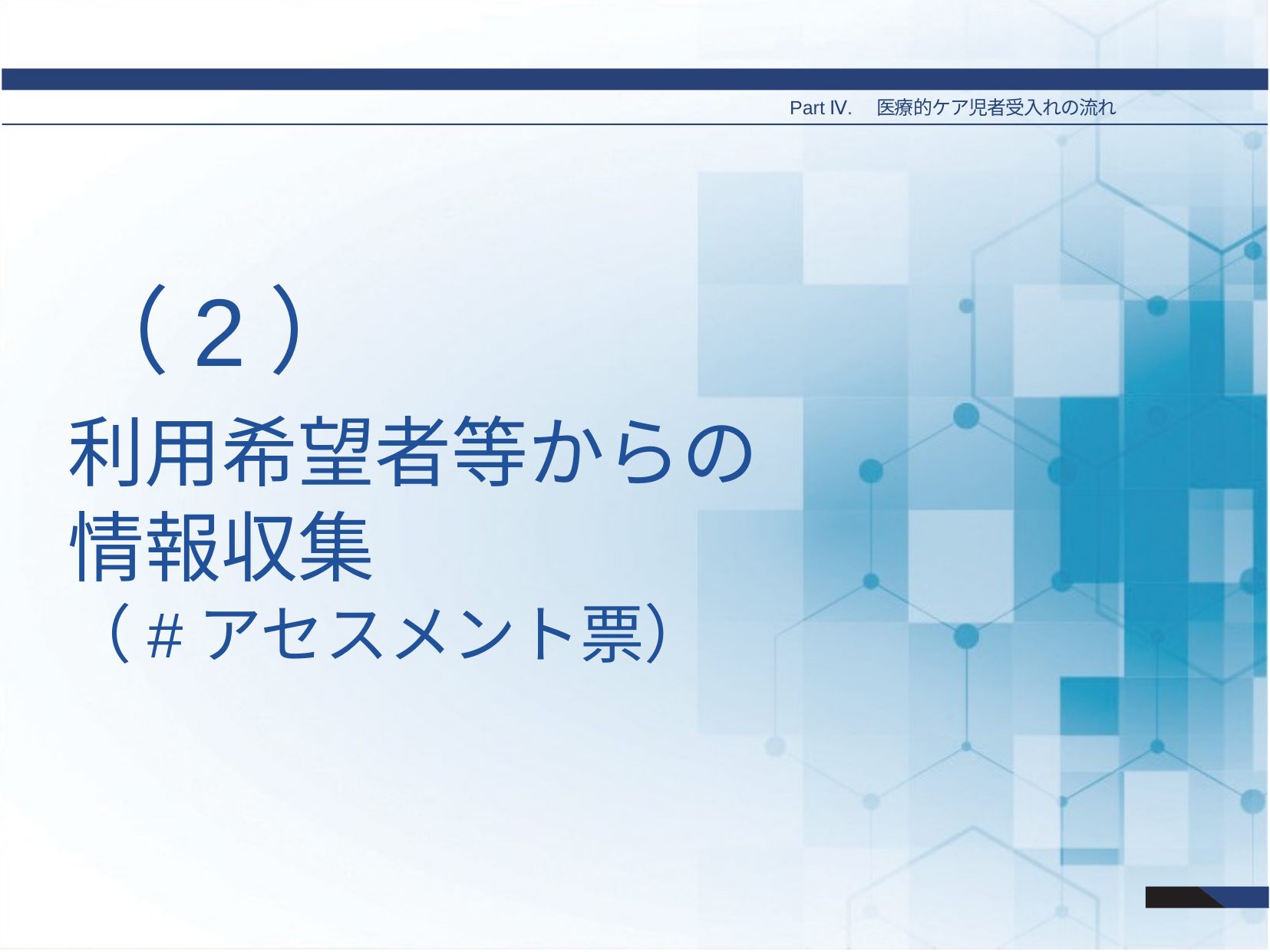

Part Ⅳ.　医療的ケア児者受入れの流れ

# （2）
利用希望者等からの
情報収集
（#アセスメント票）
52